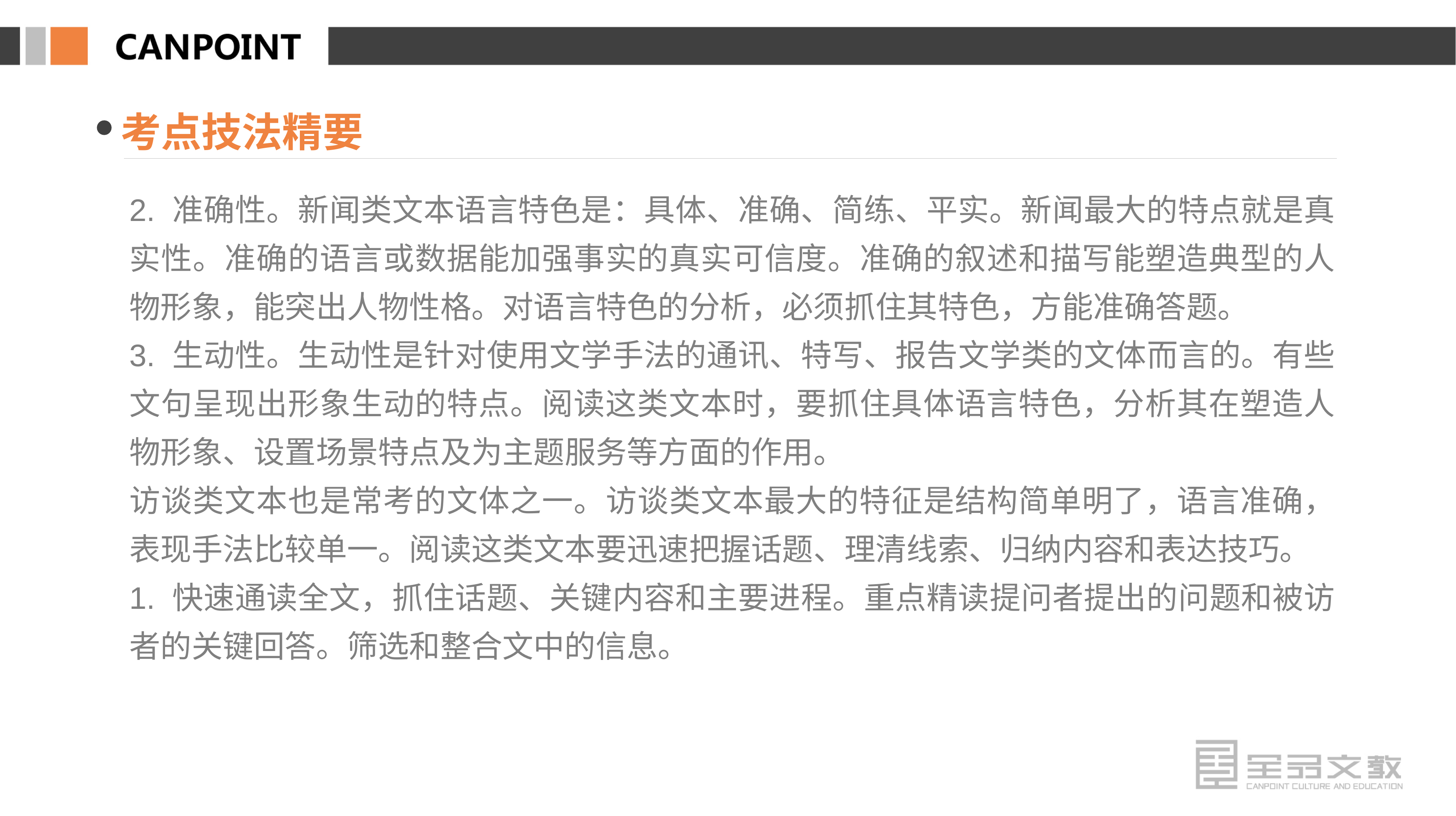

考点技法精要

2. 准确性。新闻类文本语言特色是：具体、准确、简练、平实。新闻最大的特点就是真实性。准确的语言或数据能加强事实的真实可信度。准确的叙述和描写能塑造典型的人物形象，能突出人物性格。对语言特色的分析，必须抓住其特色，方能准确答题。
3. 生动性。生动性是针对使用文学手法的通讯、特写、报告文学类的文体而言的。有些文句呈现出形象生动的特点。阅读这类文本时，要抓住具体语言特色，分析其在塑造人物形象、设置场景特点及为主题服务等方面的作用。
访谈类文本也是常考的文体之一。访谈类文本最大的特征是结构简单明了，语言准确，表现手法比较单一。阅读这类文本要迅速把握话题、理清线索、归纳内容和表达技巧。
1. 快速通读全文，抓住话题、关键内容和主要进程。重点精读提问者提出的问题和被访者的关键回答。筛选和整合文中的信息。